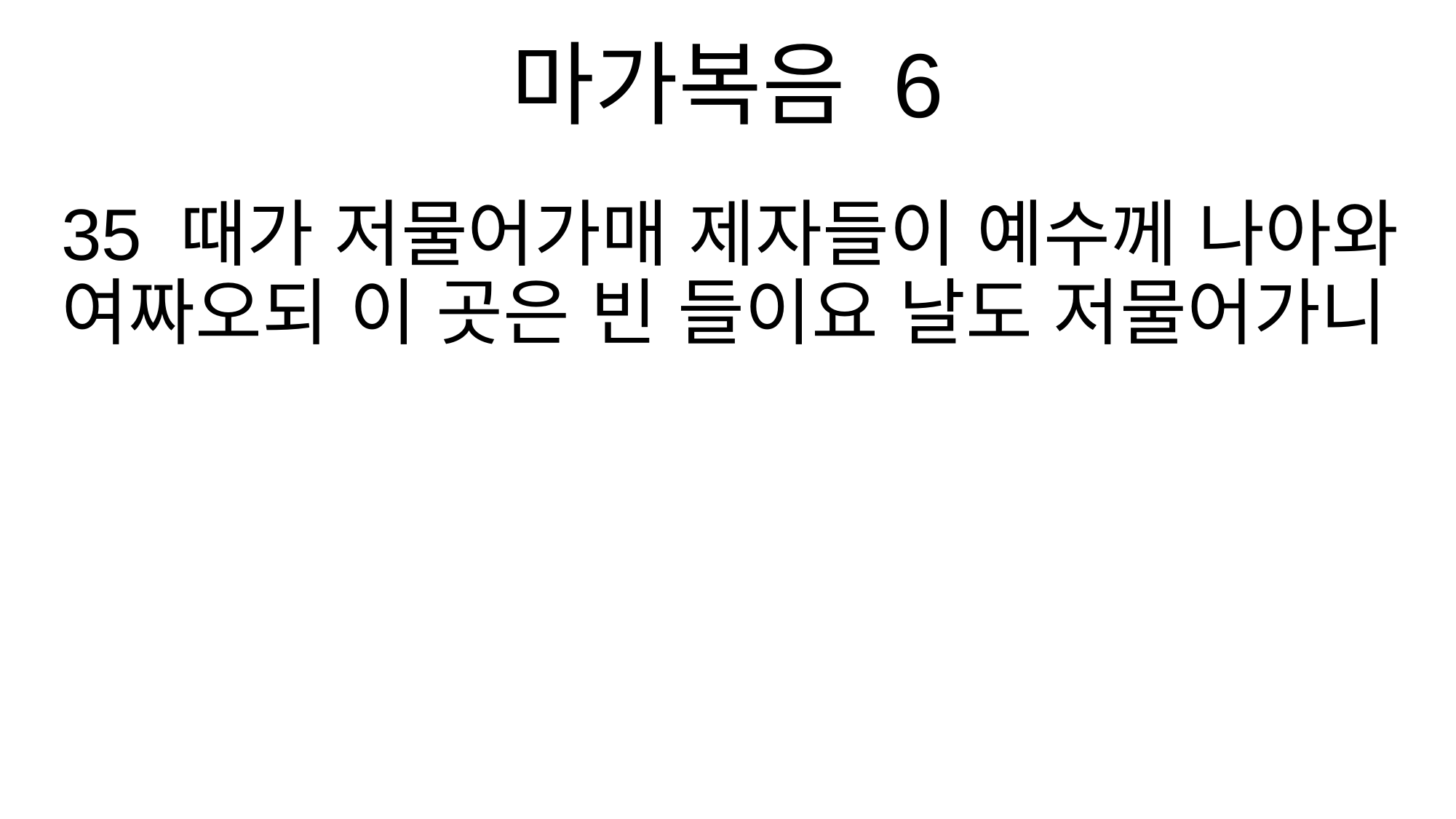

마가복음 6
35 때가 저물어가매 제자들이 예수께 나아와 여짜오되 이 곳은 빈 들이요 날도 저물어가니